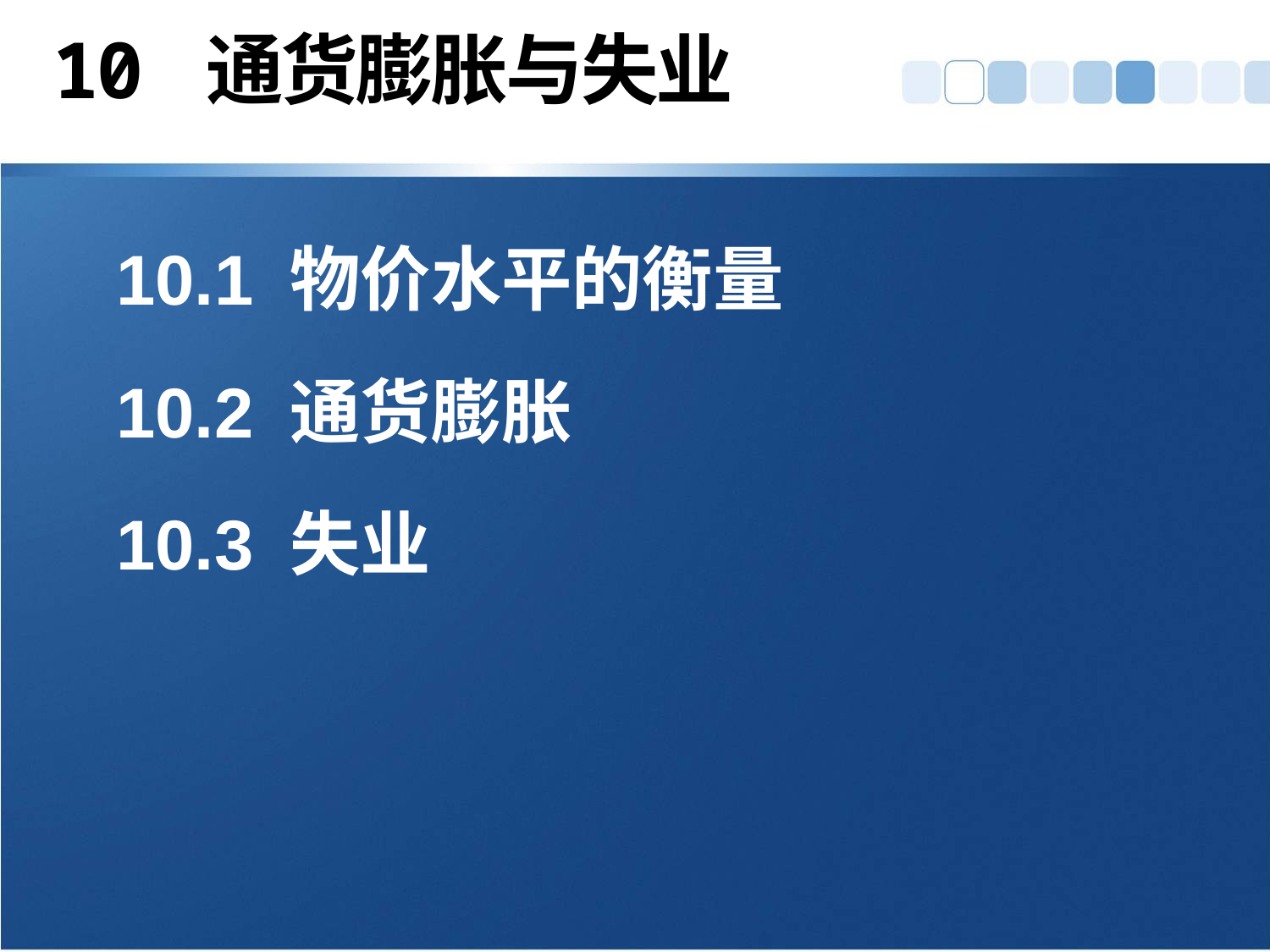

# 10 通货膨胀与失业
10.1 物价水平的衡量
10.2 通货膨胀
10.3 失业